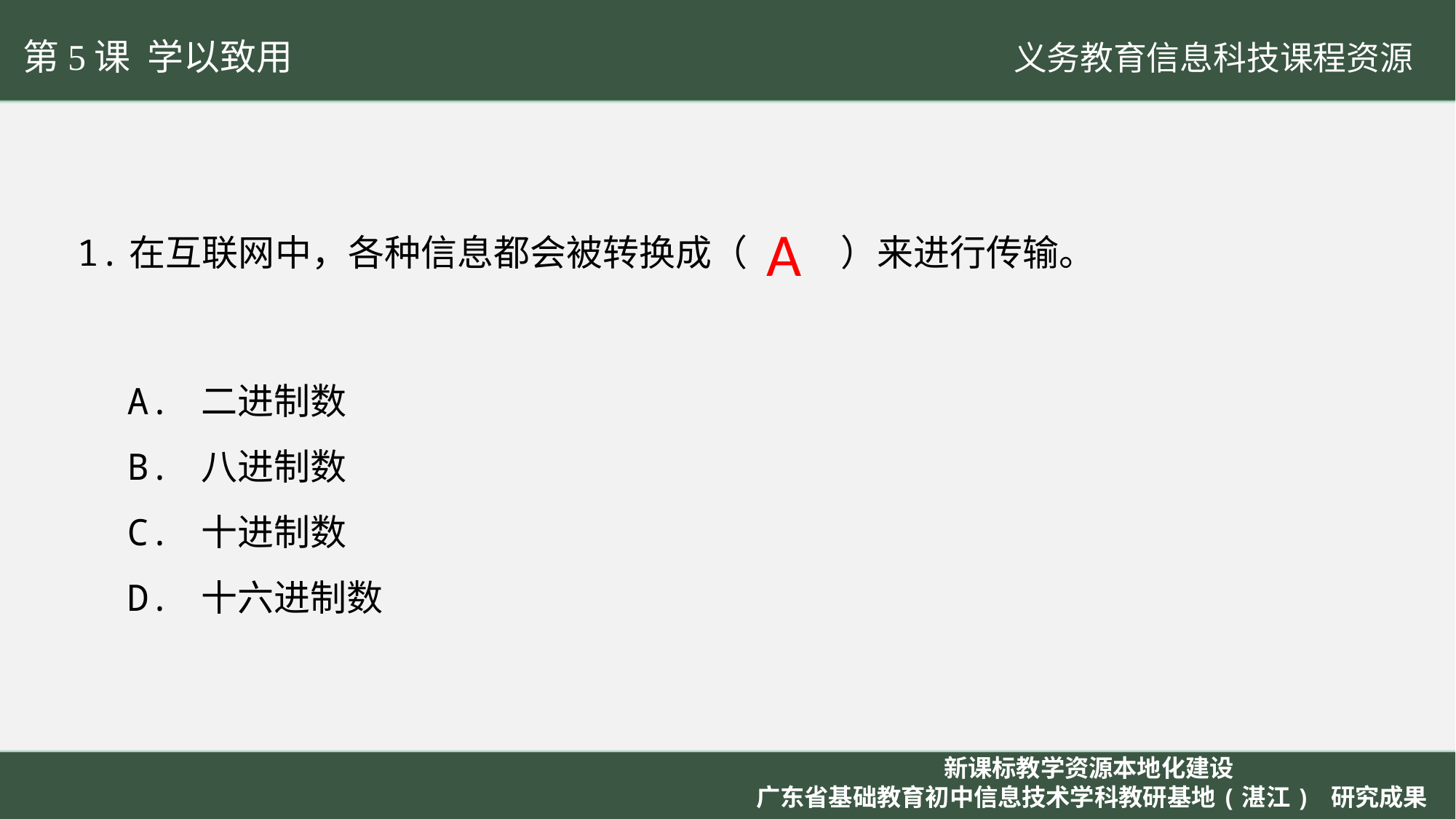

第5课  学以致用
1.在互联网中，各种信息都会被转换成（	）来进行传输。
A
A. 二进制数
B. 八进制数
C. 十进制数
D. 十六进制数
新课标教学资源本地化建设
广东省基础教育初中信息技术学科教研基地(湛江) 研究成果